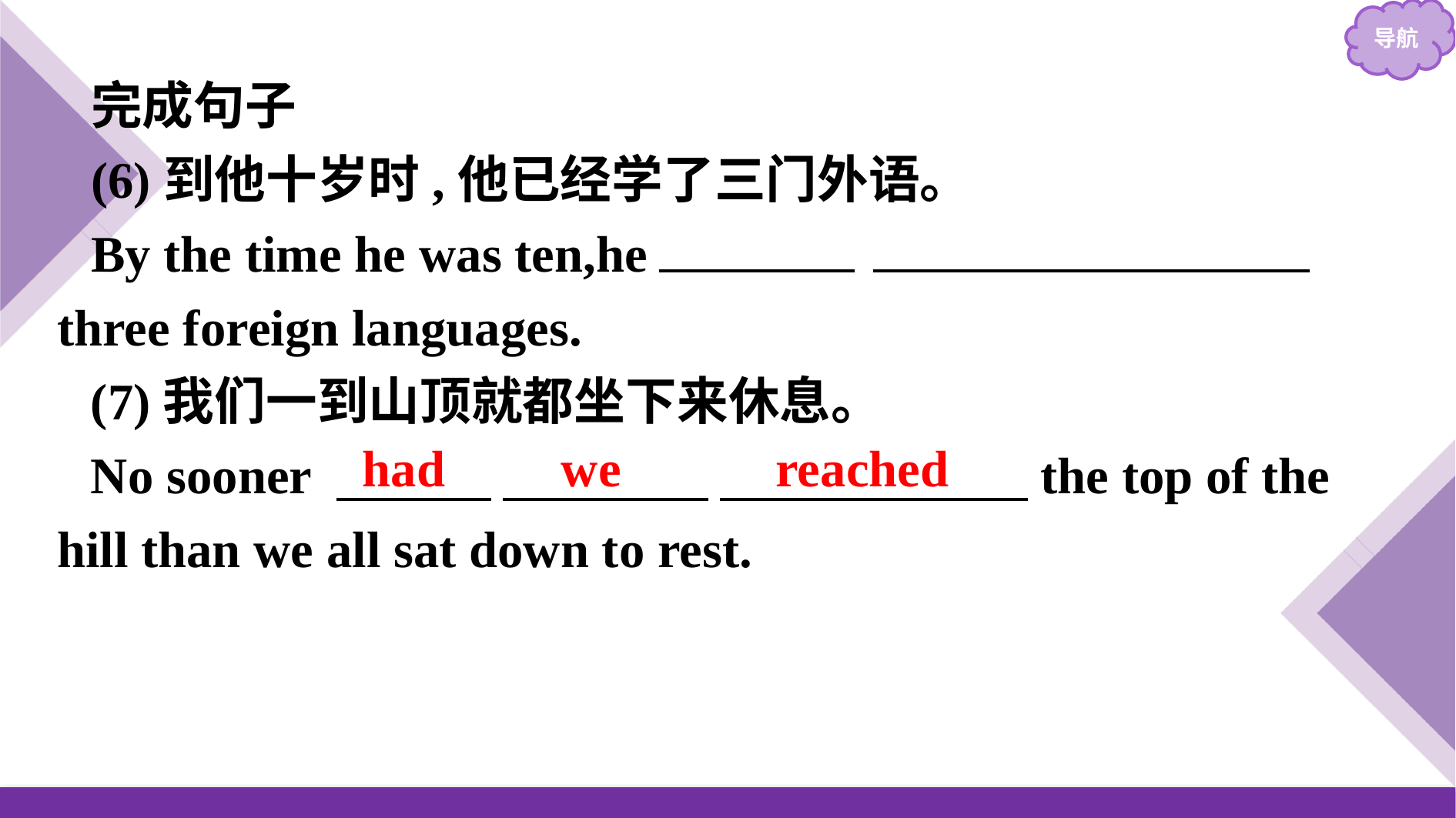

完成句子
(6)到他十岁时,他已经学了三门外语。
By the time he was ten,he 　had　 　studied/learned　 three foreign languages.
(7)我们一到山顶就都坐下来休息。
No sooner 　　　 　　　　 　　　　　　the top of the hill than we all sat down to rest.

had         we            reached